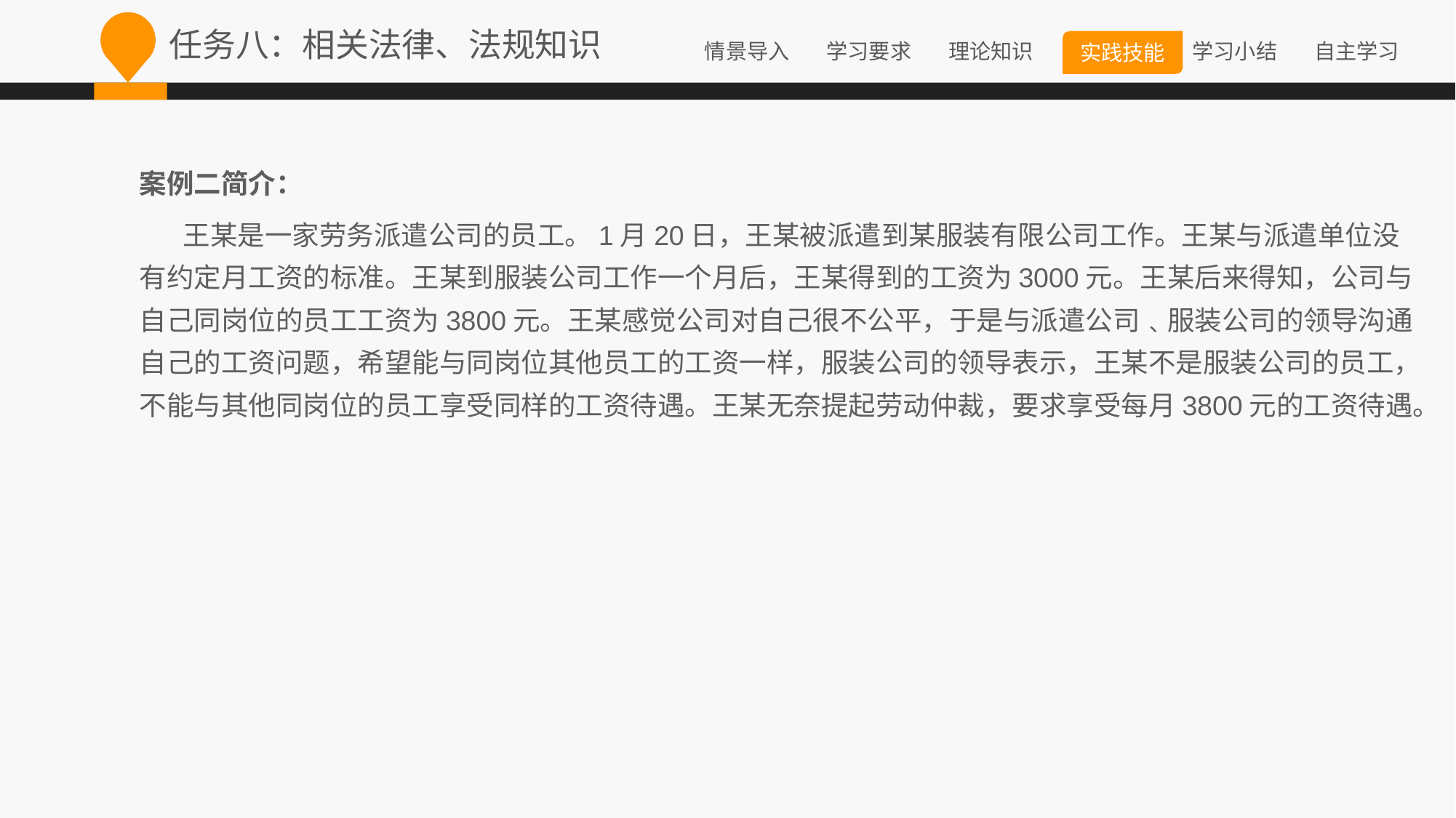

任务八：相关法律、法规知识
案例二简介：
      王某是一家劳务派遣公司的员工。1月20日，王某被派遣到某服装有限公司工作。王某与派遣单位没有约定月工资的标准。王某到服装公司工作一个月后，王某得到的工资为3000元。王某后来得知，公司与自己同岗位的员工工资为3800元。王某感觉公司对自己很不公平，于是与派遣公司﹑服装公司的领导沟通自己的工资问题，希望能与同岗位其他员工的工资一样，服装公司的领导表示，王某不是服装公司的员工，不能与其他同岗位的员工享受同样的工资待遇。王某无奈提起劳动仲裁，要求享受每月3800元的工资待遇。